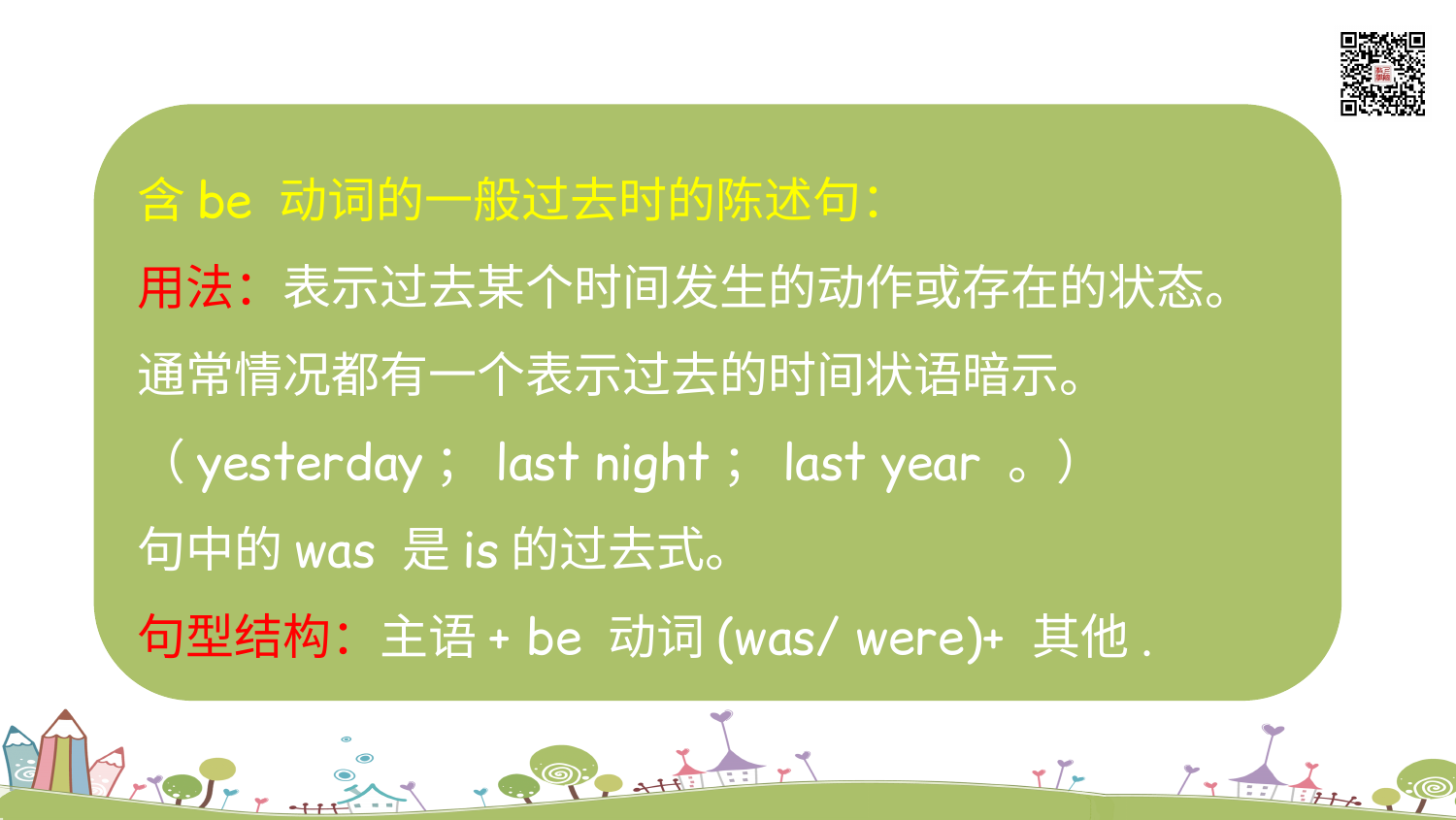

含be 动词的一般过去时的陈述句：
用法：表示过去某个时间发生的动作或存在的状态。通常情况都有一个表示过去的时间状语暗示。（yesterday；last night；last year 。）
句中的was 是is的过去式。
句型结构：主语+ be 动词(was/ were)+ 其他.